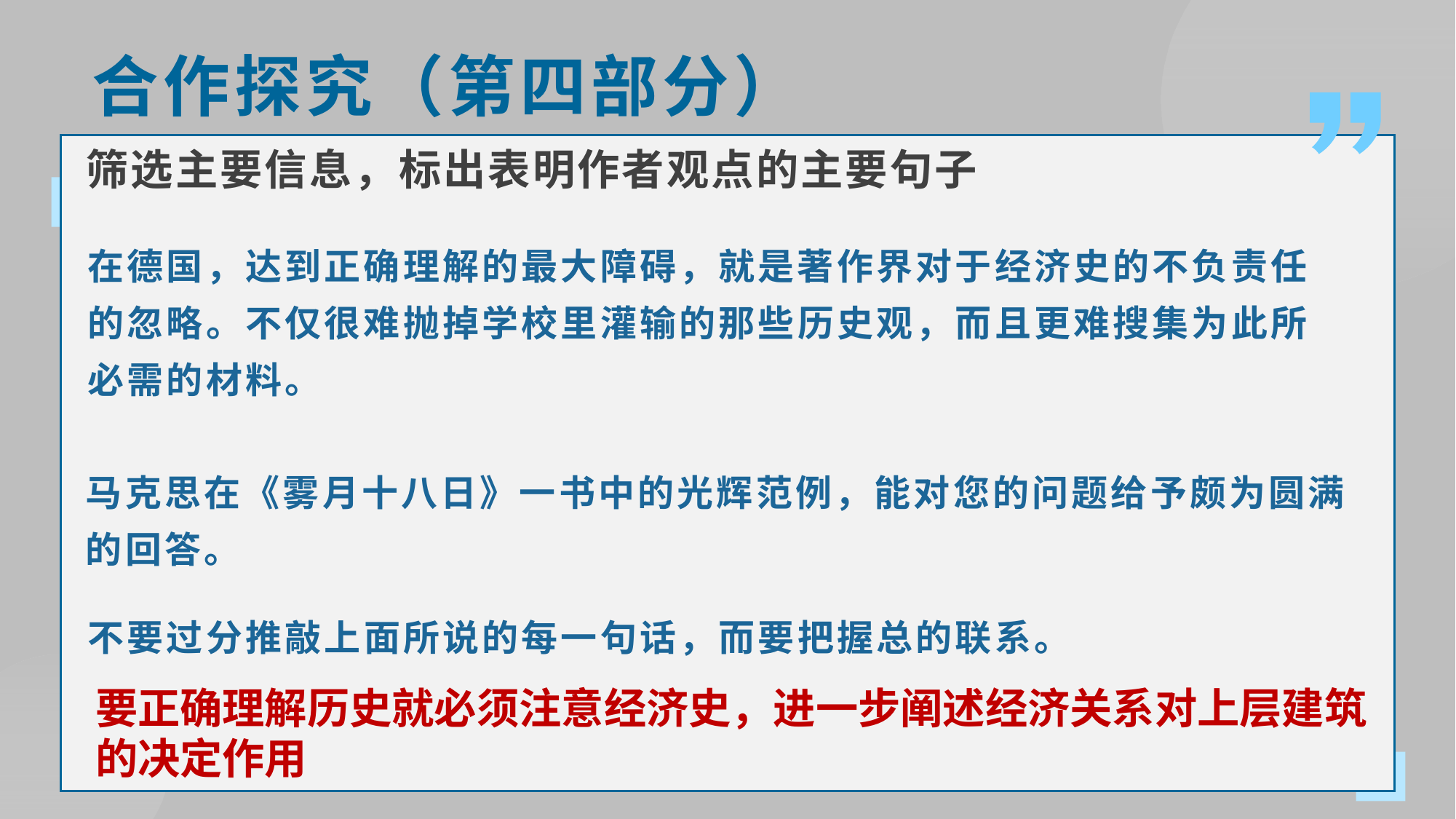

合作探究（第四部分）

筛选主要信息，标出表明作者观点的主要句子

在德国，达到正确理解的最大障碍，就是著作界对于经济史的不负责任的忽略。不仅很难抛掉学校里灌输的那些历史观，而且更难搜集为此所必需的材料。
马克思在《雾月十八日》一书中的光辉范例，能对您的问题给予颇为圆满的回答。
不要过分推敲上面所说的每一句话，而要把握总的联系。

要正确理解历史就必须注意经济史，进一步阐述经济关系对上层建筑的决定作用